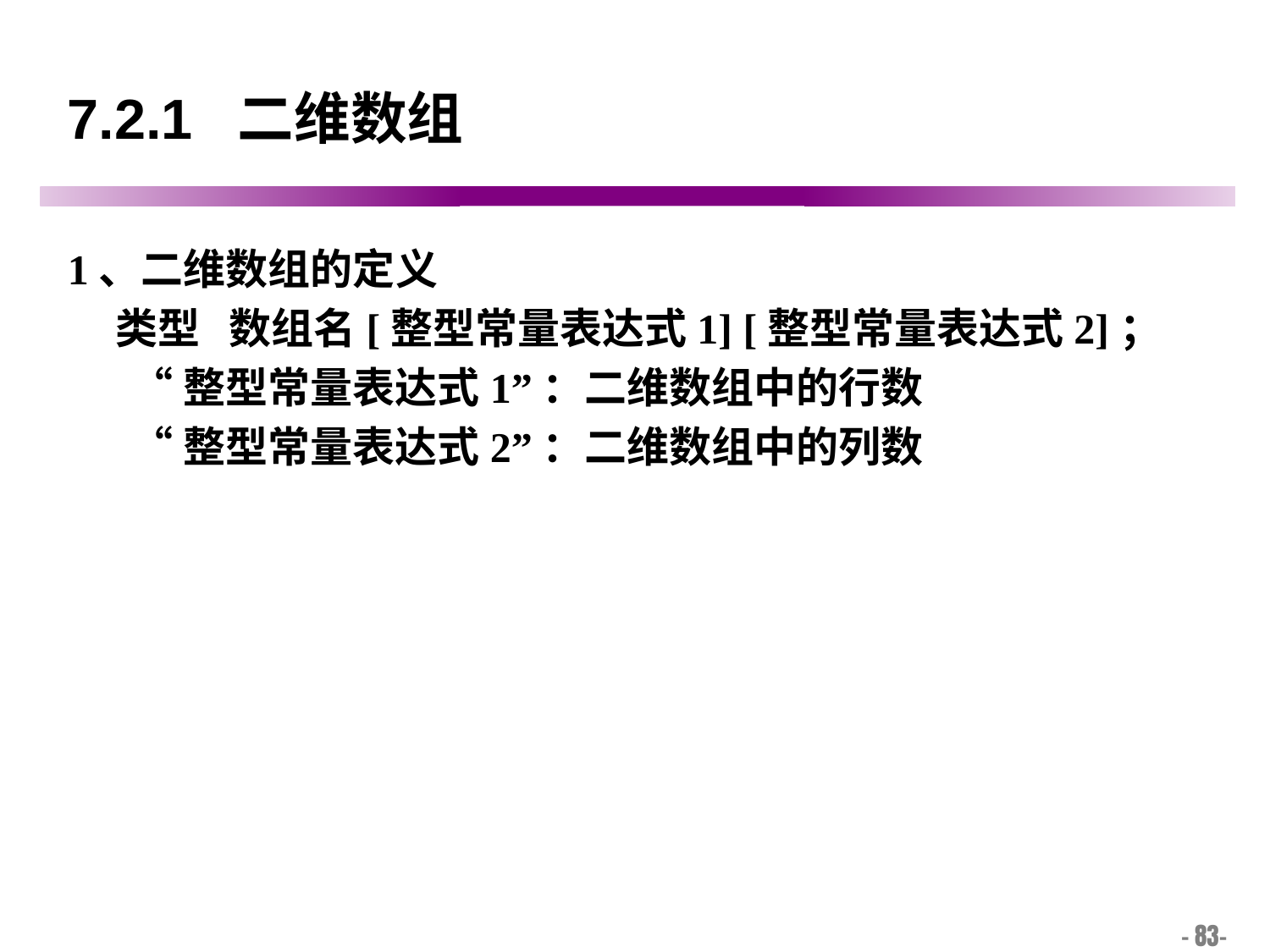

# 7.2.1  二维数组
1、二维数组的定义
    类型   数组名[整型常量表达式1] [整型常量表达式2]；
“整型常量表达式1”：二维数组中的行数
“整型常量表达式2”：二维数组中的列数
 - 83-